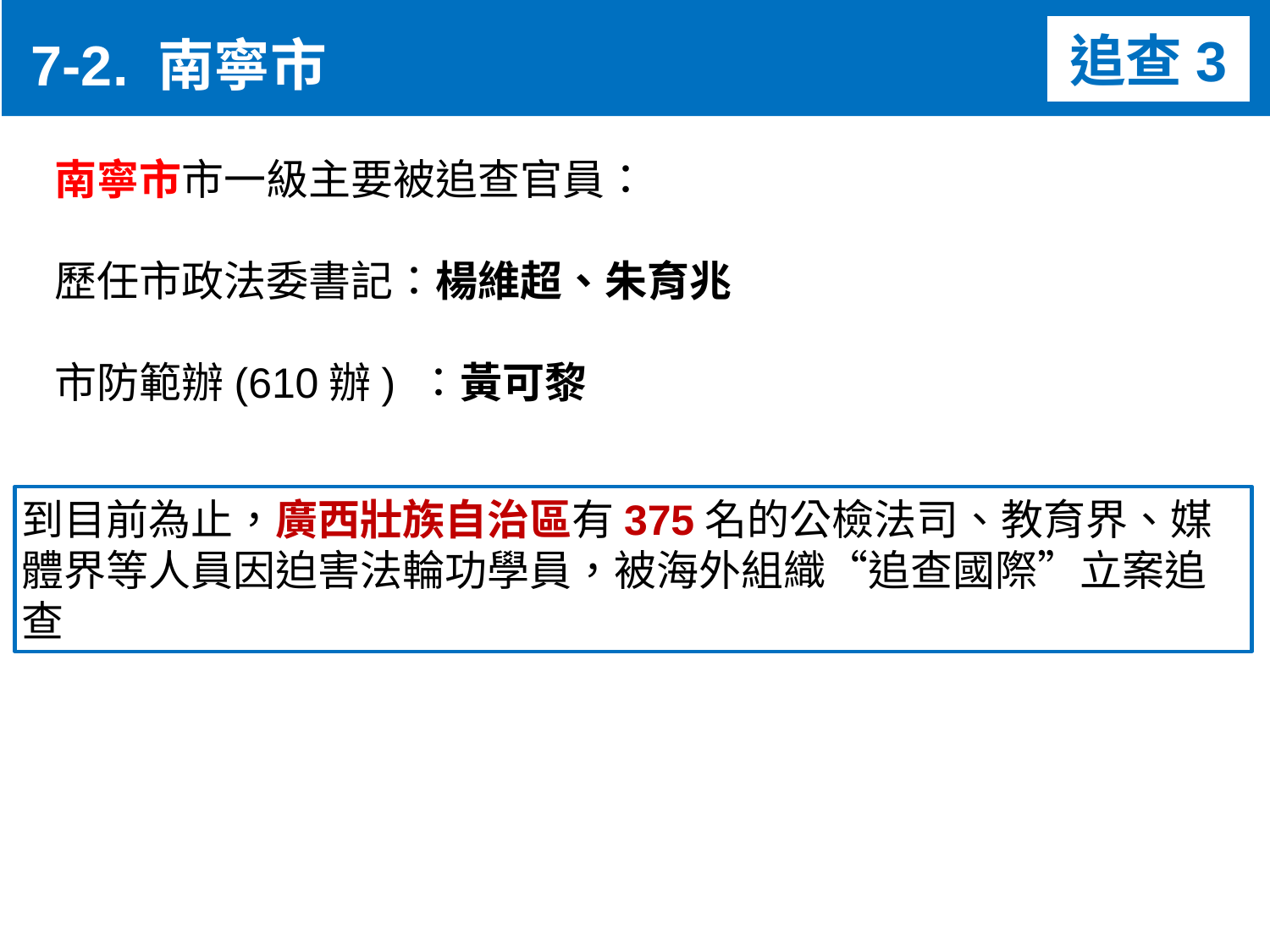

7-2. 南寧市
追查3
南寧市市一級主要被追查官員：

歷任市政法委書記：楊維超、朱育兆

市防範辦(610辦) ：黃可黎

到目前為止，廣西壯族自治區有375名的公檢法司、教育界、媒體界等人員因迫害法輪功學員，被海外組織“追查國際”立案追查